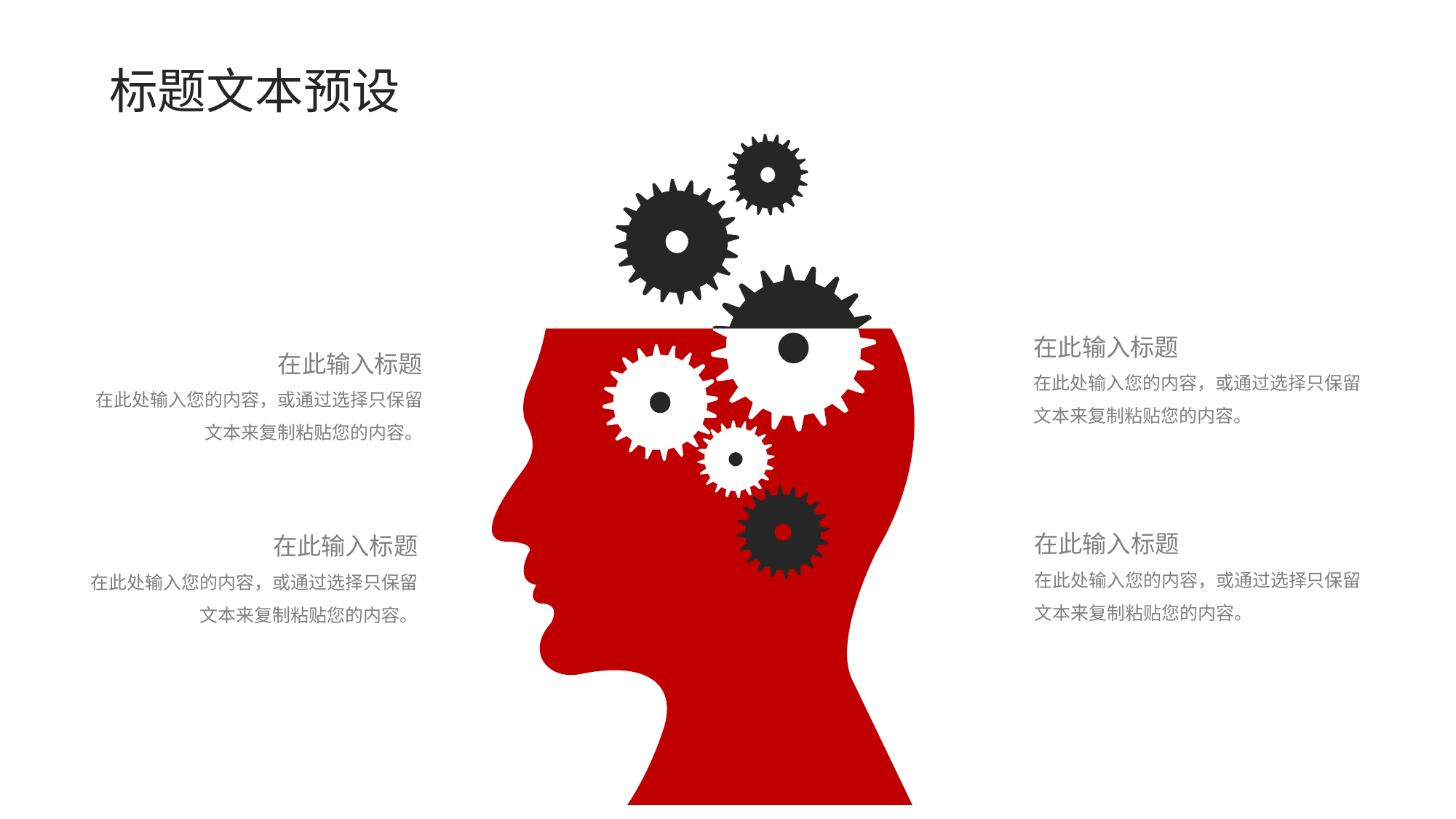

标题文本预设

在此输入标题
在此处输入您的内容，或通过选择只保留文本来复制粘贴您的内容。

在此输入标题
在此处输入您的内容，或通过选择只保留文本来复制粘贴您的内容。

在此输入标题
在此处输入您的内容，或通过选择只保留文本来复制粘贴您的内容。

在此输入标题
在此处输入您的内容，或通过选择只保留文本来复制粘贴您的内容。